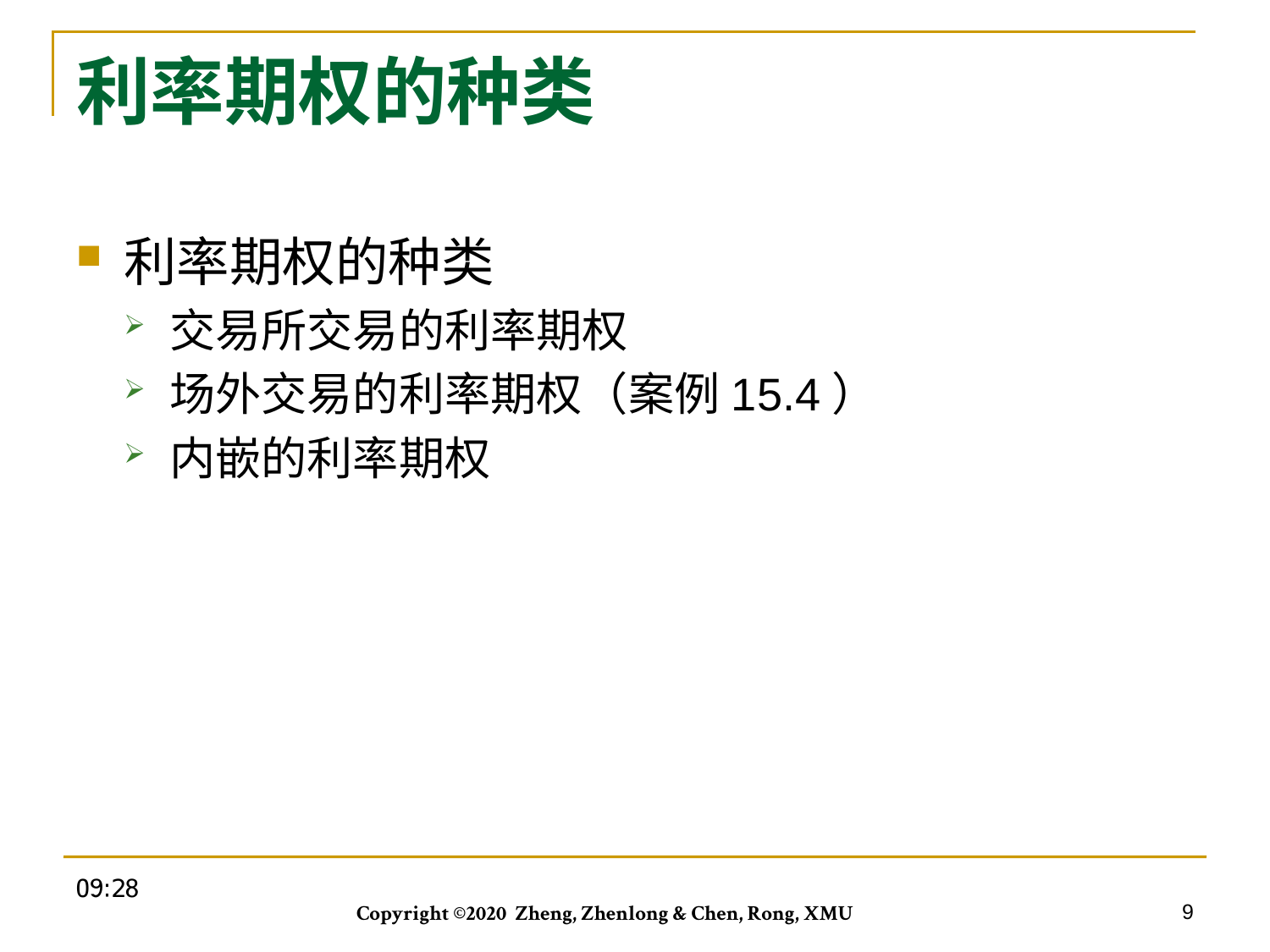

# 利率期权的种类
利率期权的种类
交易所交易的利率期权
场外交易的利率期权（案例15.4）
内嵌的利率期权

09:28
9
Copyright ©2020  Zheng, Zhenlong & Chen, Rong, XMU